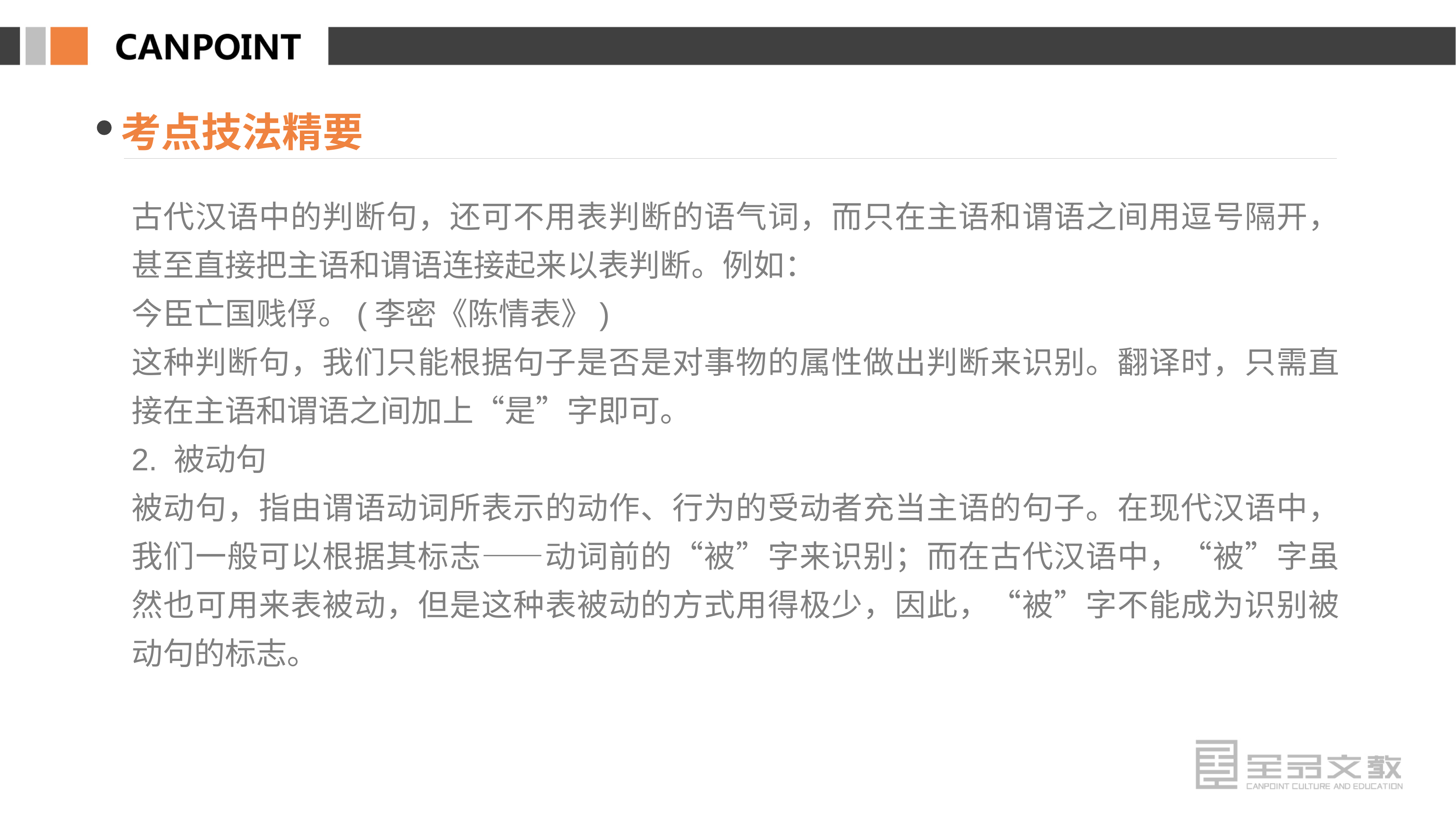

考点技法精要

古代汉语中的判断句，还可不用表判断的语气词，而只在主语和谓语之间用逗号隔开，甚至直接把主语和谓语连接起来以表判断。例如：
今臣亡国贱俘。(李密《陈情表》)
这种判断句，我们只能根据句子是否是对事物的属性做出判断来识别。翻译时，只需直接在主语和谓语之间加上“是”字即可。
2. 被动句
被动句，指由谓语动词所表示的动作、行为的受动者充当主语的句子。在现代汉语中，我们一般可以根据其标志——动词前的“被”字来识别；而在古代汉语中，“被”字虽然也可用来表被动，但是这种表被动的方式用得极少，因此，“被”字不能成为识别被动句的标志。